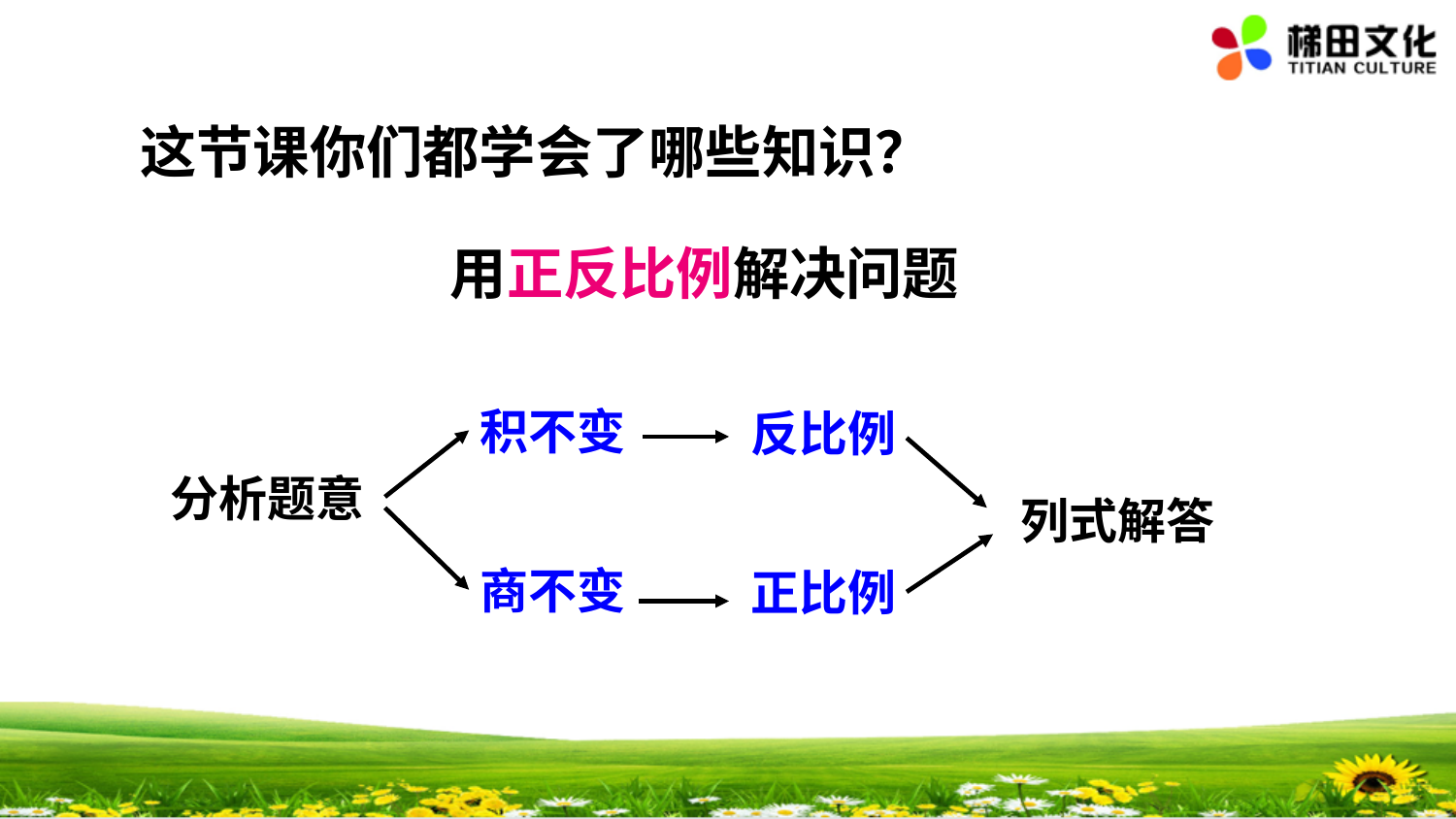

这节课你们都学会了哪些知识？
用正反比例解决问题
积不变
反比例
分析题意
列式解答
商不变
正比例